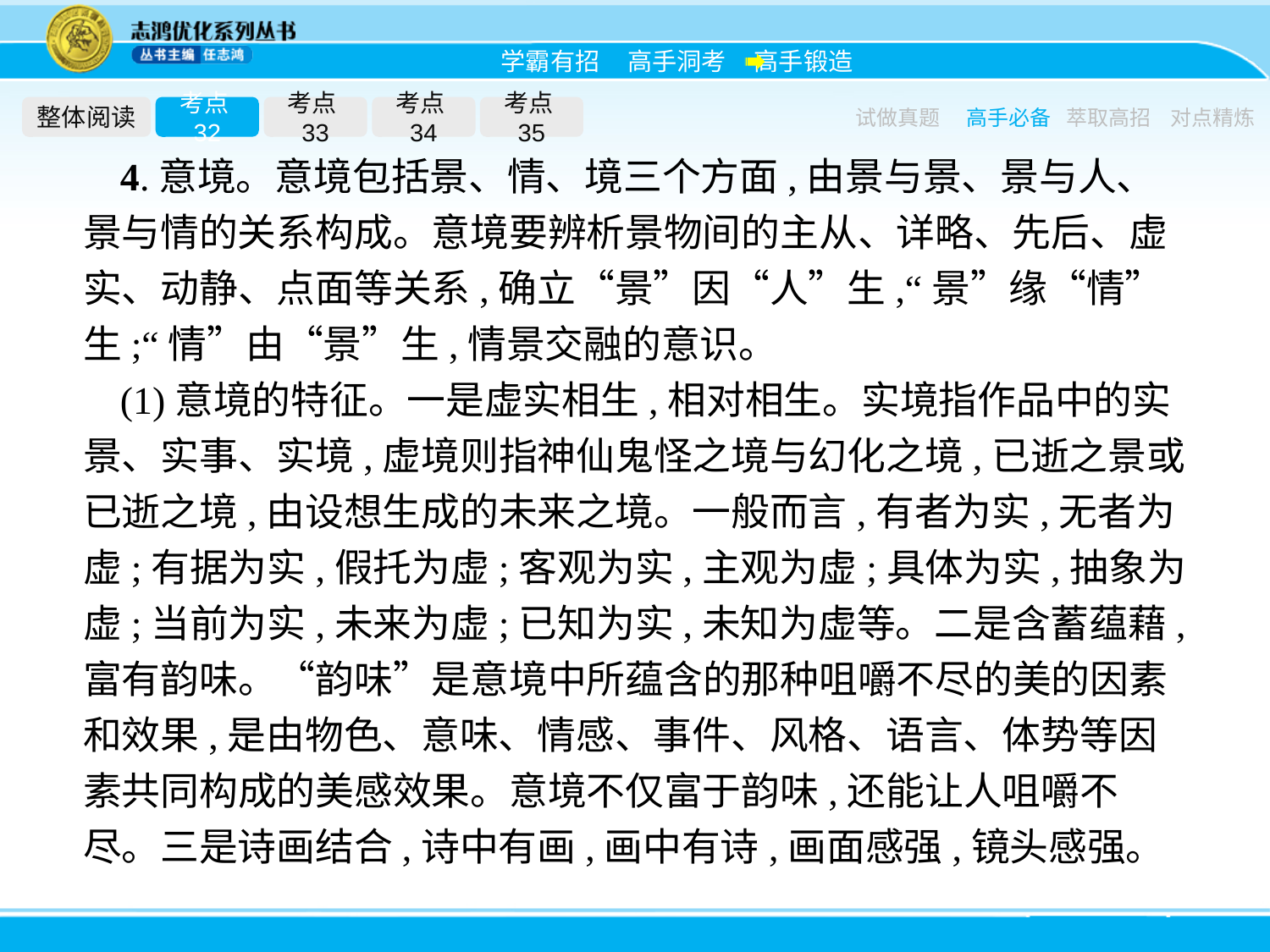

整体阅读
考点32
考点33
考点34
考点35
试做真题
高手必备
萃取高招
对点精炼
4.意境。意境包括景、情、境三个方面,由景与景、景与人、景与情的关系构成。意境要辨析景物间的主从、详略、先后、虚实、动静、点面等关系,确立“景”因“人”生,“景”缘“情”生;“情”由“景”生,情景交融的意识。
(1)意境的特征。一是虚实相生,相对相生。实境指作品中的实景、实事、实境,虚境则指神仙鬼怪之境与幻化之境,已逝之景或已逝之境,由设想生成的未来之境。一般而言,有者为实,无者为虚;有据为实,假托为虚;客观为实,主观为虚;具体为实,抽象为虚;当前为实,未来为虚;已知为实,未知为虚等。二是含蓄蕴藉,富有韵味。“韵味”是意境中所蕴含的那种咀嚼不尽的美的因素和效果,是由物色、意味、情感、事件、风格、语言、体势等因素共同构成的美感效果。意境不仅富于韵味,还能让人咀嚼不尽。三是诗画结合,诗中有画,画中有诗,画面感强,镜头感强。